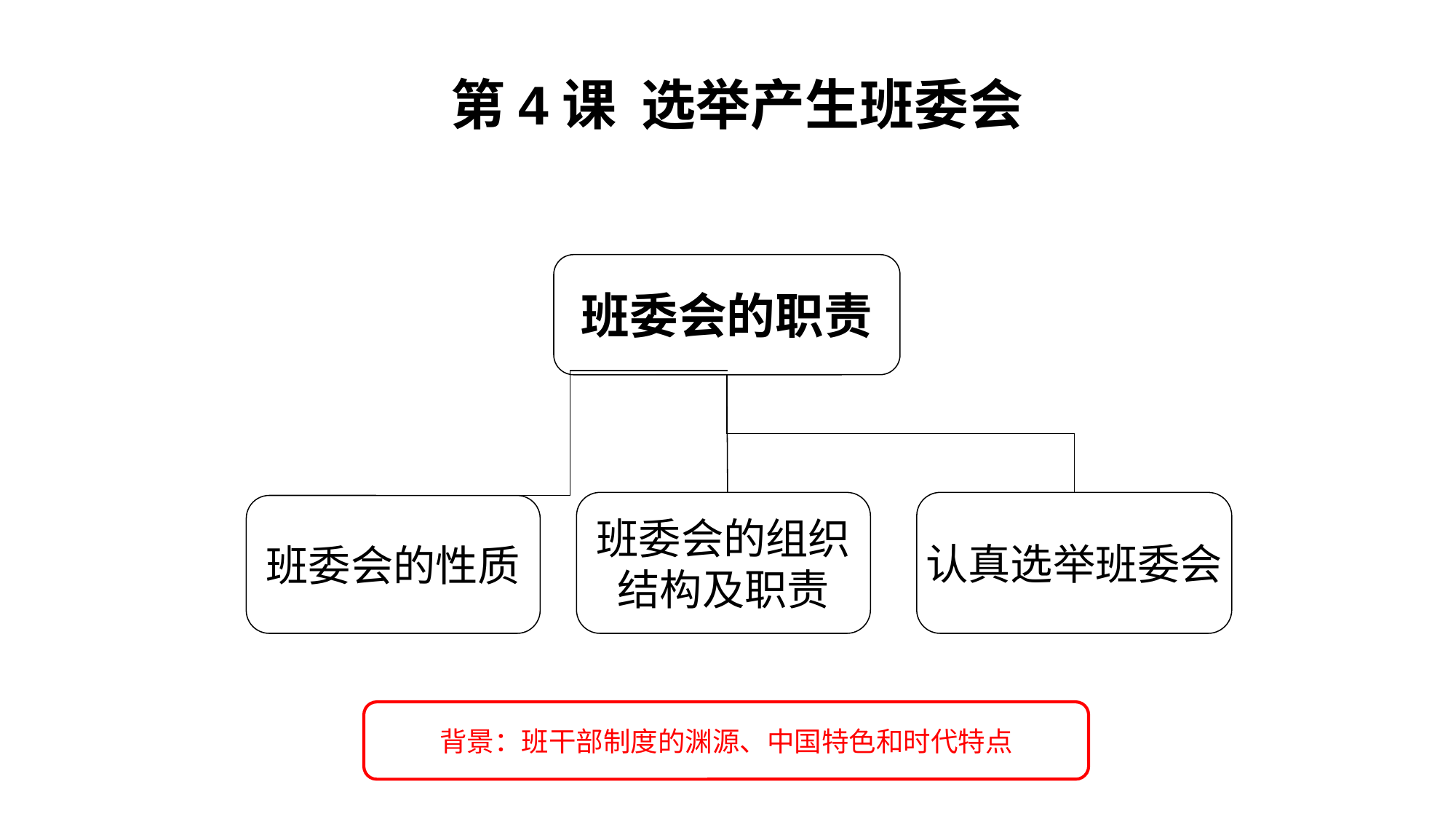

# 第4课  选举产生班委会
班委会的职责
班委会的组织
结构及职责
认真选举班委会
班委会的性质
背景：班干部制度的渊源、中国特色和时代特点